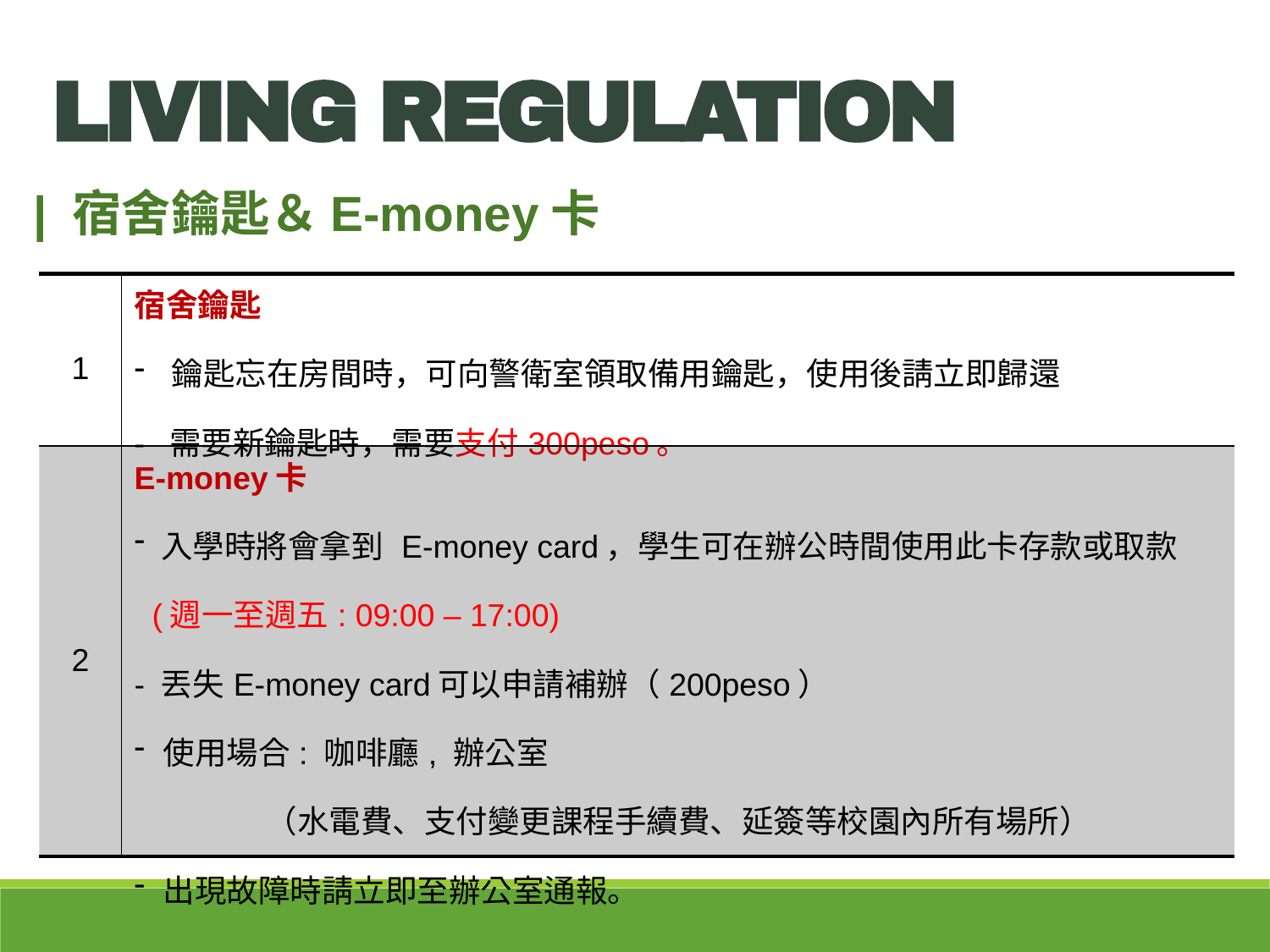

Living regulation

| 宿舍鑰匙＆E-money卡
| 1 | 宿舍鑰匙 鑰匙忘在房間時，可向警衛室領取備用鑰匙，使用後請立即歸還 - 需要新鑰匙時，需要支付300peso。 |
| --- | --- |
| 2 | E-money卡 入學時將會拿到 E-money card，學生可在辦公時間使用此卡存款或取款 (週一至週五: 09:00 – 17:00) - 丟失E-money card可以申請補辦（200peso） 使用場合: 咖啡廳, 辦公室 （水電費、支付變更課程手續費、延簽等校園內所有場所） 出現故障時請立即至辦公室通報。 |